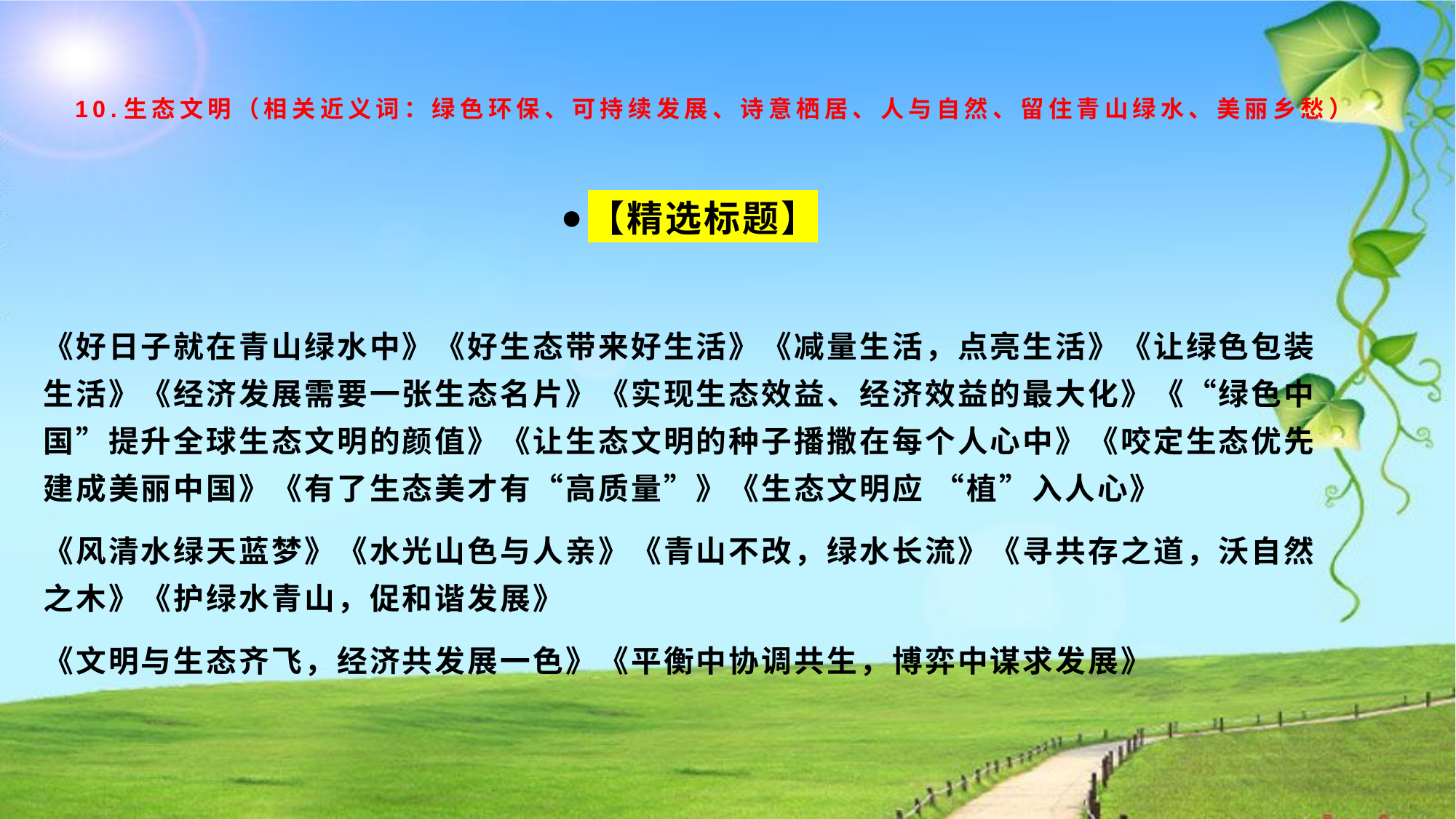

# 10.生态文明（相关近义词：绿色环保、可持续发展、诗意栖居、人与自然、留住青山绿水、美丽乡愁）
【精选标题】

《好日子就在青山绿水中》《好生态带来好生活》《减量生活，点亮生活》《让绿色包装生活》《经济发展需要一张生态名片》《实现生态效益、经济效益的最大化》《“绿色中国”提升全球生态文明的颜值》《让生态文明的种子播撒在每个人心中》《咬定生态优先 建成美丽中国》《有了生态美才有“高质量”》《生态文明应 “植”入人心》
《风清水绿天蓝梦》《水光山色与人亲》《青山不改，绿水长流》《寻共存之道，沃自然之木》《护绿水青山，促和谐发展》
《文明与生态齐飞，经济共发展一色》《平衡中协调共生，博弈中谋求发展》